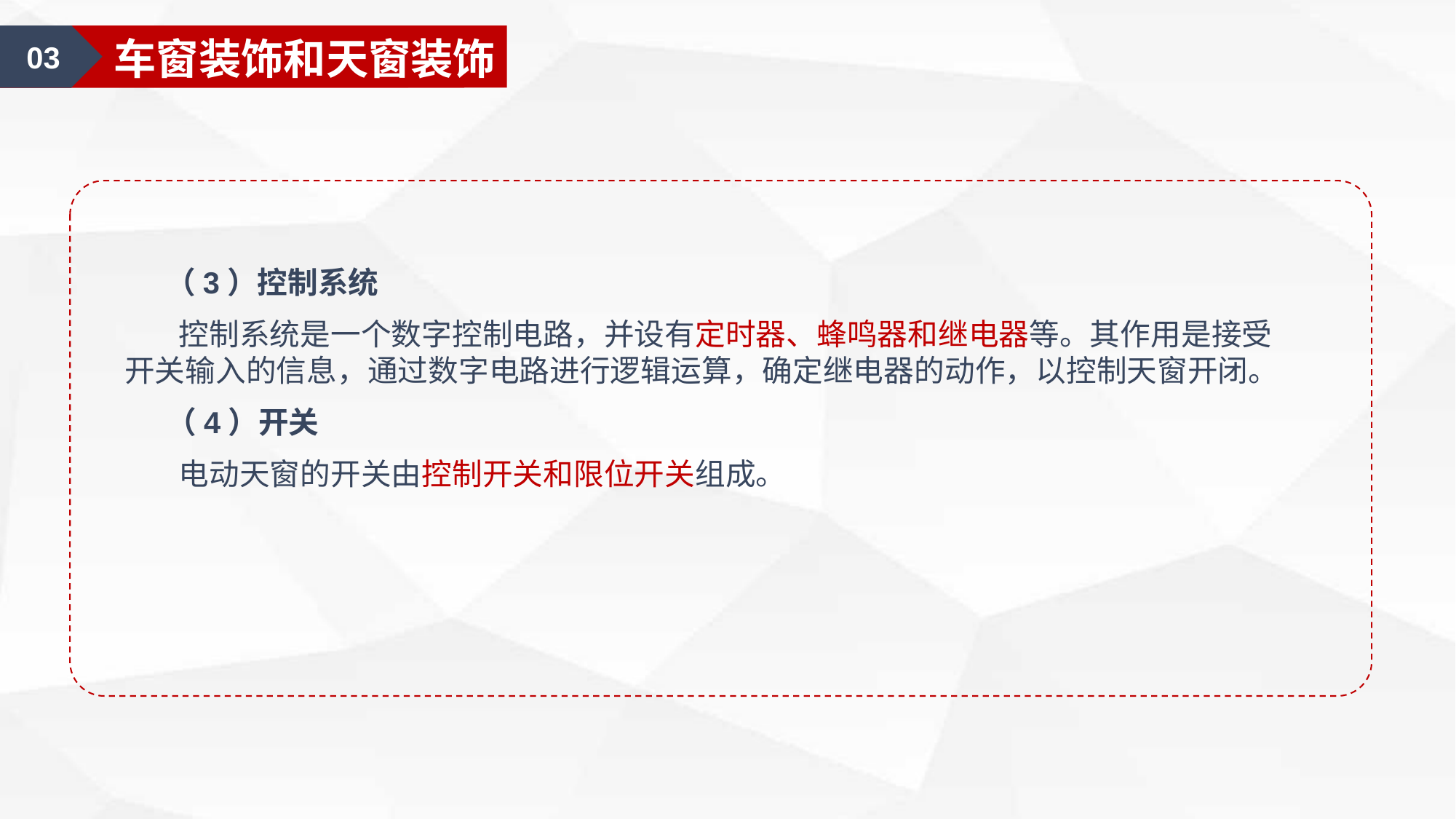

01
汽车美容认知

01
汽车外部的清洁

03
车窗装饰和天窗装饰

     （3）控制系统
       控制系统是一个数字控制电路，并设有定时器、蜂鸣器和继电器等。其作用是接受开关输入的信息，通过数字电路进行逻辑运算，确定继电器的动作，以控制天窗开闭。
     （4）开关
       电动天窗的开关由控制开关和限位开关组成。